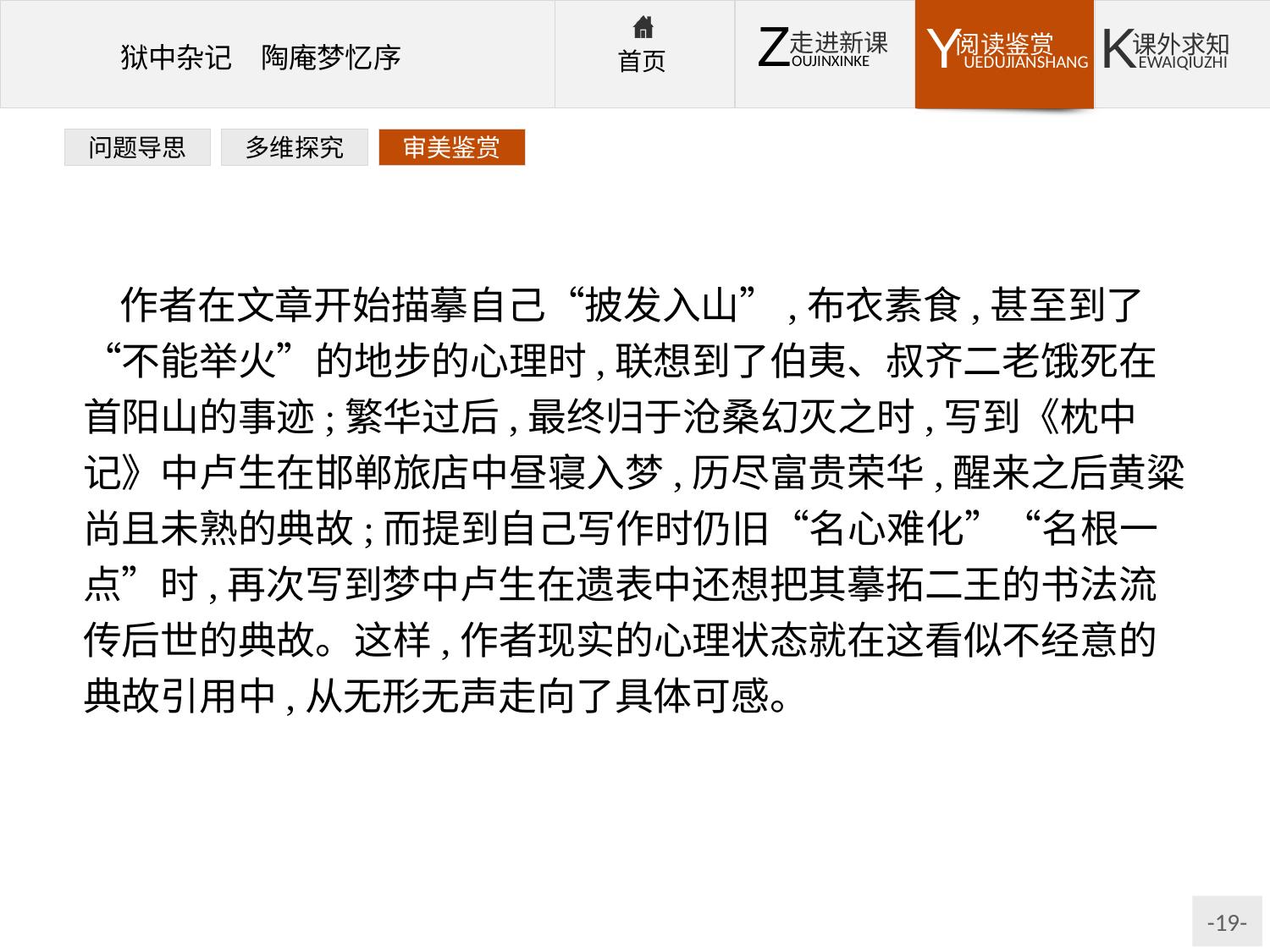

问题导思
多维探究
审美鉴赏
作者在文章开始描摹自己“披发入山”,布衣素食,甚至到了“不能举火”的地步的心理时,联想到了伯夷、叔齐二老饿死在首阳山的事迹;繁华过后,最终归于沧桑幻灭之时,写到《枕中记》中卢生在邯郸旅店中昼寝入梦,历尽富贵荣华,醒来之后黄粱尚且未熟的典故;而提到自己写作时仍旧“名心难化”“名根一点”时,再次写到梦中卢生在遗表中还想把其摹拓二王的书法流传后世的典故。这样,作者现实的心理状态就在这看似不经意的典故引用中,从无形无声走向了具体可感。